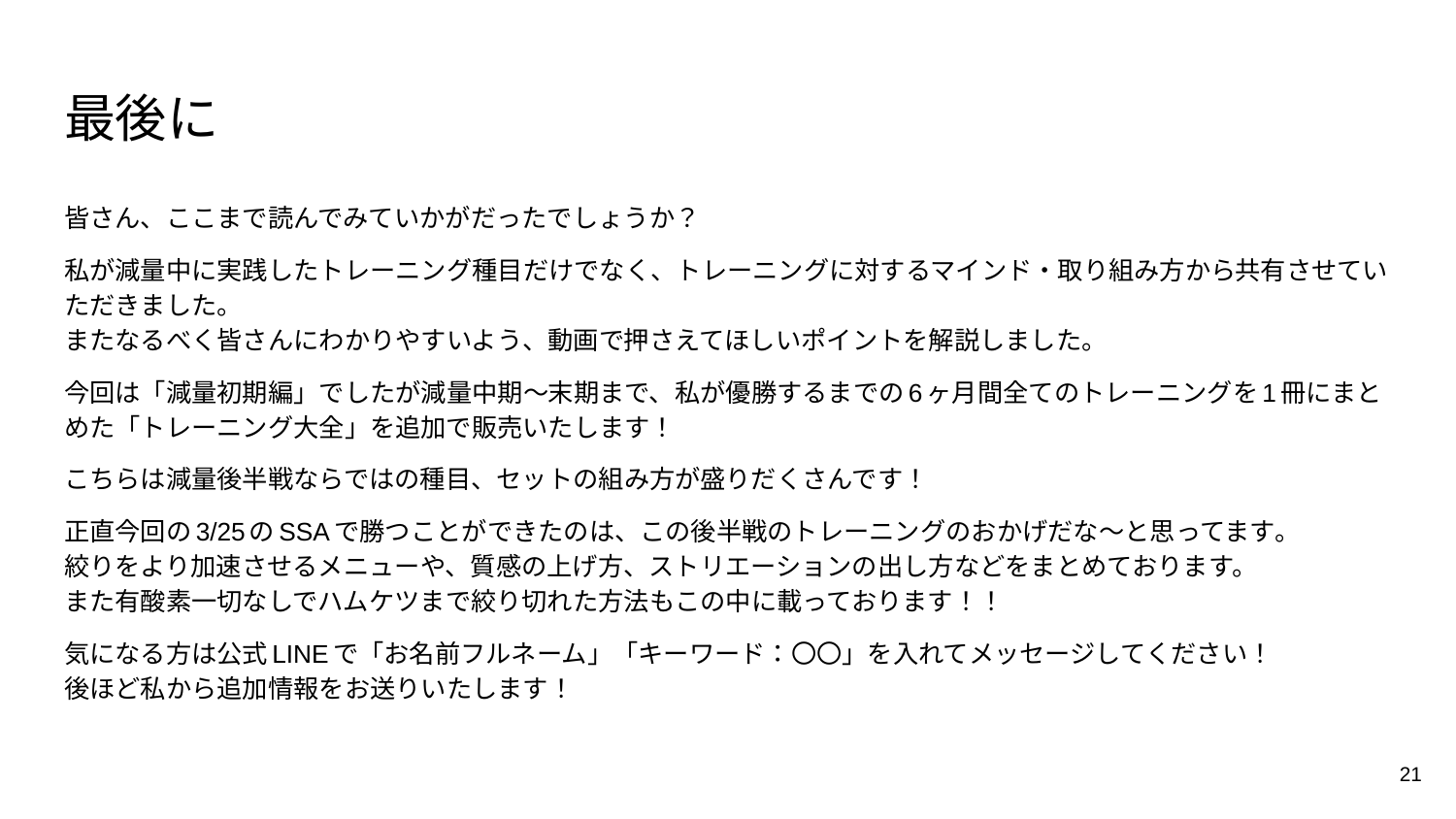

# 最後に
皆さん、ここまで読んでみていかがだったでしょうか？
私が減量中に実践したトレーニング種目だけでなく、トレーニングに対するマインド・取り組み方から共有させていただきました。
またなるべく皆さんにわかりやすいよう、動画で押さえてほしいポイントを解説しました。
今回は「減量初期編」でしたが減量中期〜末期まで、私が優勝するまでの6ヶ月間全てのトレーニングを1冊にまとめた「トレーニング大全」を追加で販売いたします！
こちらは減量後半戦ならではの種目、セットの組み方が盛りだくさんです！
正直今回の3/25のSSAで勝つことができたのは、この後半戦のトレーニングのおかげだな〜と思ってます。
絞りをより加速させるメニューや、質感の上げ方、ストリエーションの出し方などをまとめております。
また有酸素一切なしでハムケツまで絞り切れた方法もこの中に載っております！！
気になる方は公式LINEで「お名前フルネーム」「キーワード：〇〇」を入れてメッセージしてください！
後ほど私から追加情報をお送りいたします！
21